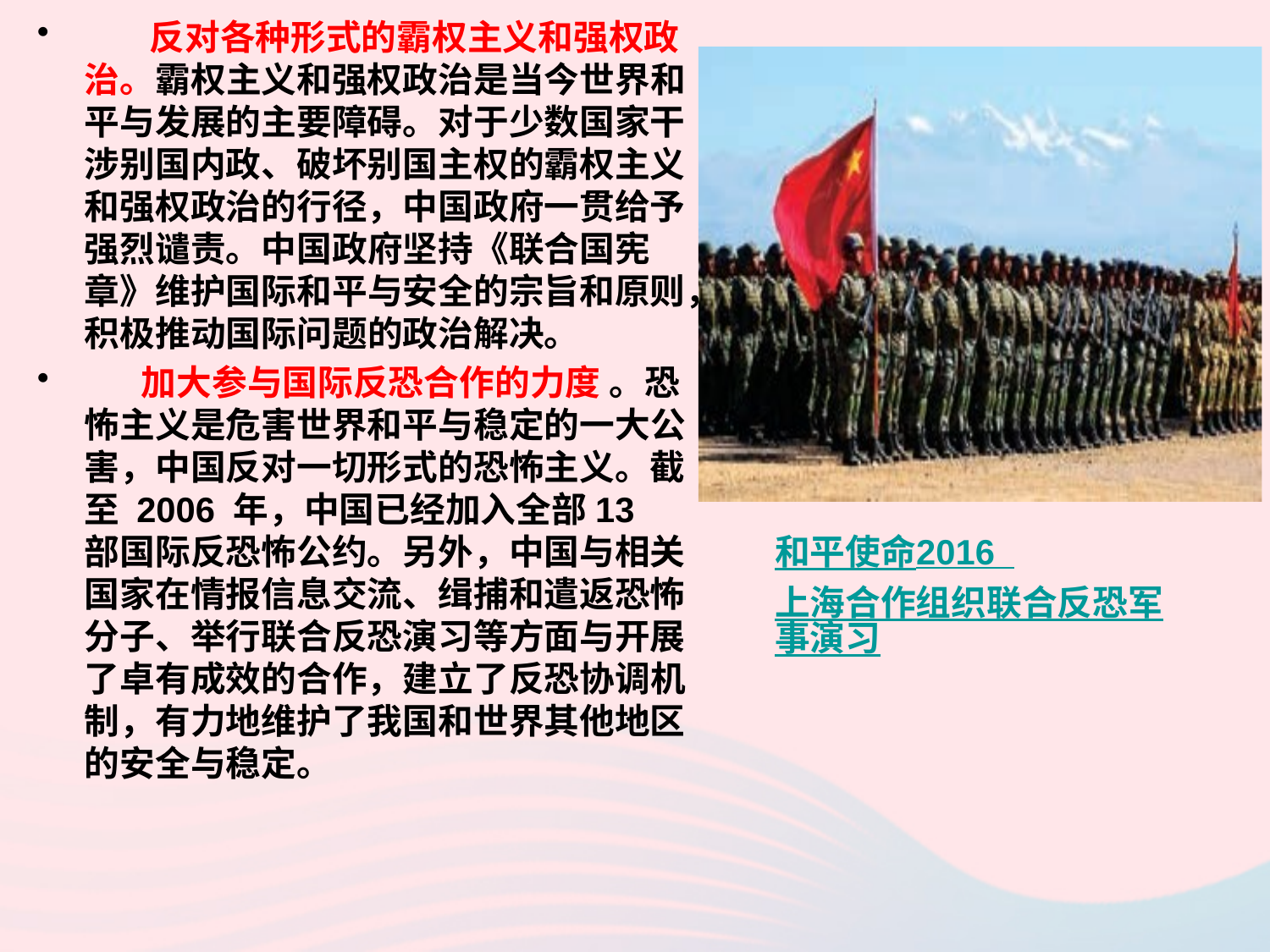

反对各种形式的霸权主义和强权政治。霸权主义和强权政治是当今世界和平与发展的主要障碍。对于少数国家干涉别国内政、破坏别国主权的霸权主义和强权政治的行径，中国政府一贯给予强烈谴责。中国政府坚持《联合国宪章》维护国际和平与安全的宗旨和原则，积极推动国际问题的政治解决。
      加大参与国际反恐合作的力度 。恐怖主义是危害世界和平与稳定的一大公害，中国反对一切形式的恐怖主义。截至 2006 年，中国已经加入全部13 部国际反恐怖公约。另外，中国与相关国家在情报信息交流、缉捕和遣返恐怖分子、举行联合反恐演习等方面与开展了卓有成效的合作，建立了反恐协调机制，有力地维护了我国和世界其他地区的安全与稳定。

和平使命2016  上海合作组织联合反恐军事演习